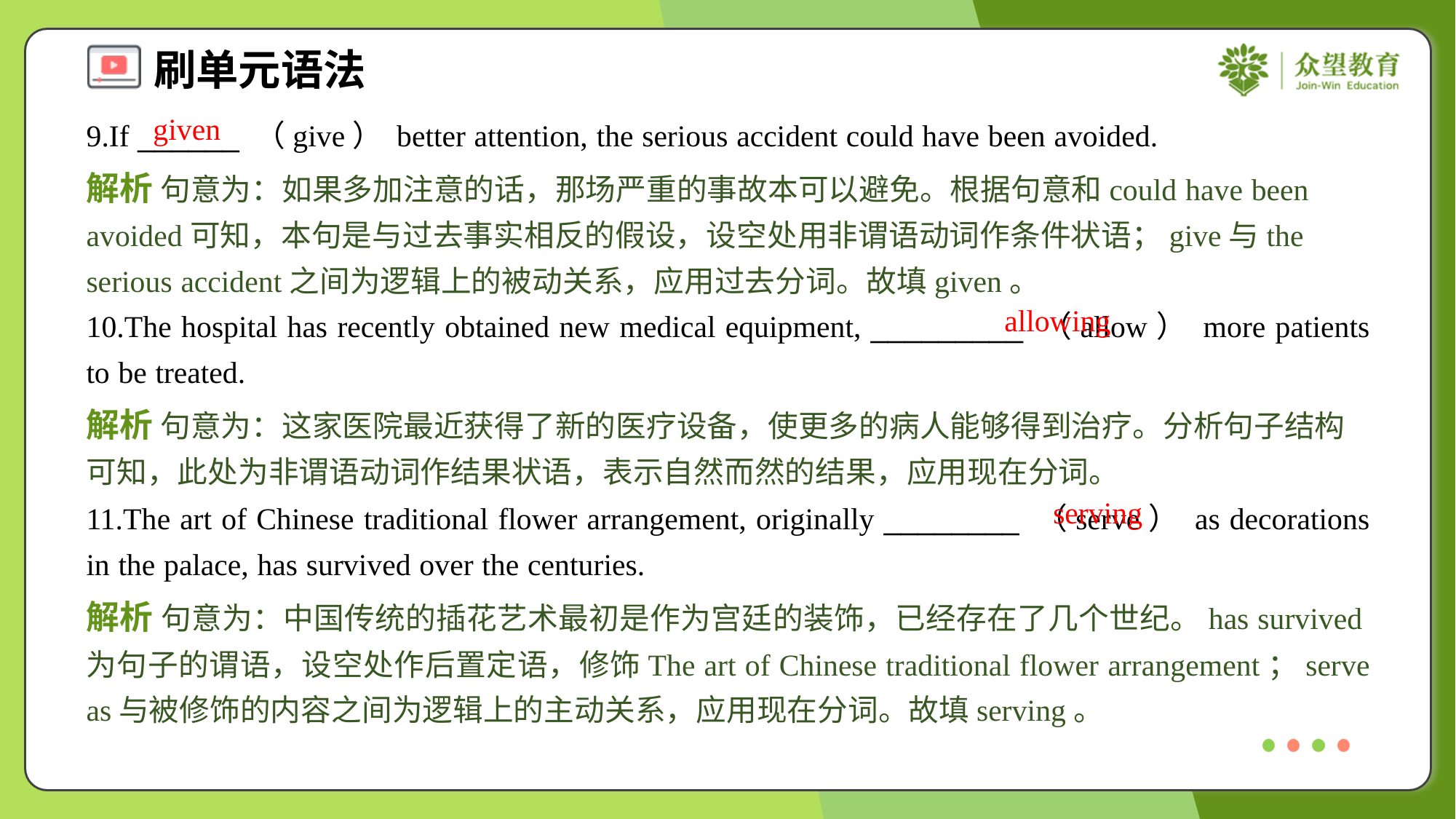

given
9.If ______ （give） better attention, the serious accident could have been avoided.
解析 句意为：如果多加注意的话，那场严重的事故本可以避免。根据句意和could have been avoided可知，本句是与过去事实相反的假设，设空处用非谓语动词作条件状语；give与the serious accident之间为逻辑上的被动关系，应用过去分词。故填given。
allowing
10.The hospital has recently obtained new medical equipment, _________ （allow） more patients to be treated.
解析 句意为：这家医院最近获得了新的医疗设备，使更多的病人能够得到治疗。分析句子结构可知，此处为非谓语动词作结果状语，表示自然而然的结果，应用现在分词。
serving
11.The art of Chinese traditional flower arrangement, originally ________ （serve） as decorations in the palace, has survived over the centuries.
解析 句意为：中国传统的插花艺术最初是作为宫廷的装饰，已经存在了几个世纪。has survived为句子的谓语，设空处作后置定语，修饰The art of Chinese traditional flower arrangement；serve as与被修饰的内容之间为逻辑上的主动关系，应用现在分词。故填serving。